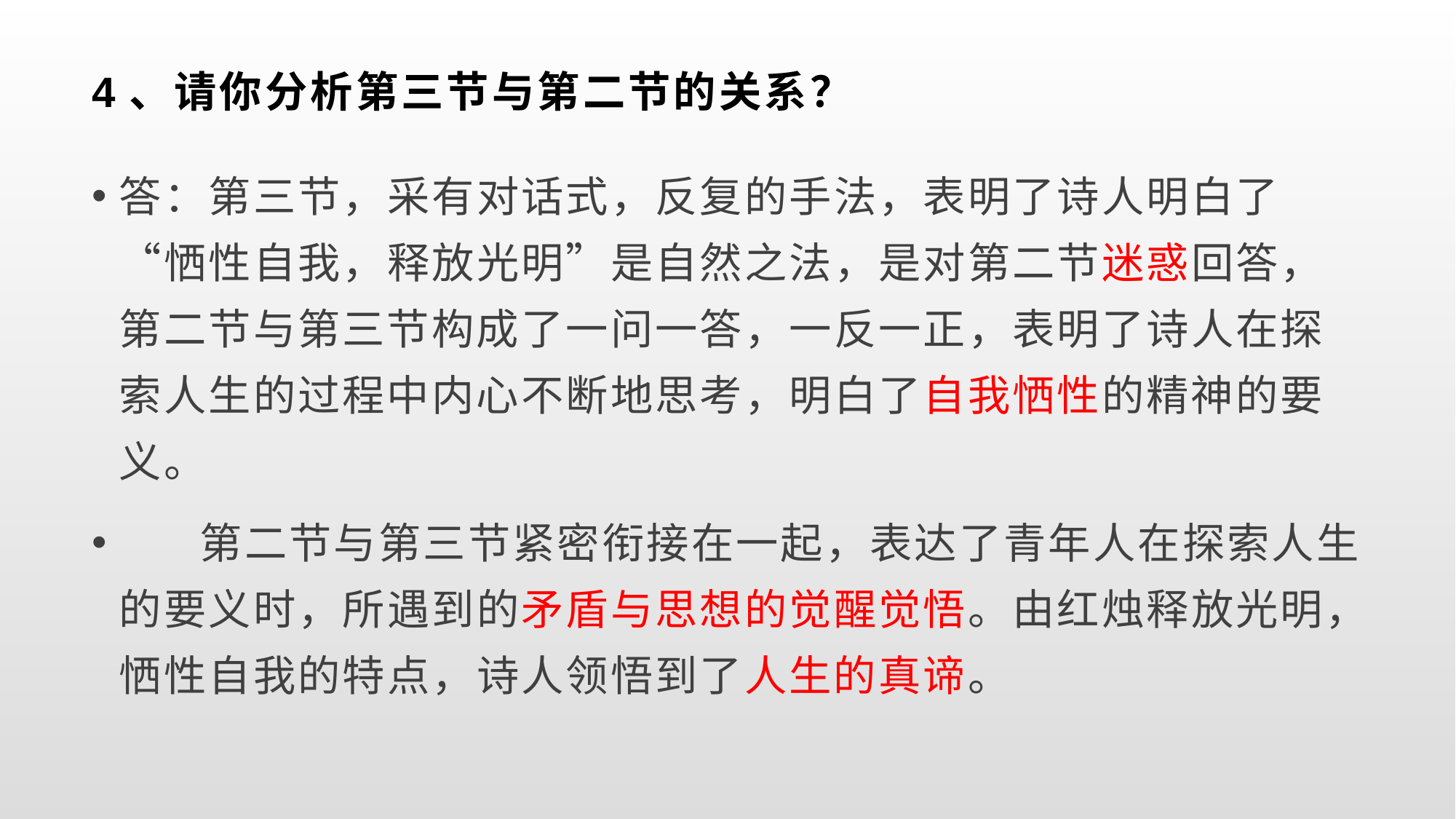

# 4、请你分析第三节与第二节的关系？
答：第三节，采有对话式，反复的手法，表明了诗人明白了“恓性自我，释放光明”是自然之法，是对第二节迷惑回答，第二节与第三节构成了一问一答，一反一正，表明了诗人在探索人生的过程中内心不断地思考，明白了自我恓性的精神的要义。
      第二节与第三节紧密衔接在一起，表达了青年人在探索人生的要义时，所遇到的矛盾与思想的觉醒觉悟。由红烛释放光明，恓性自我的特点，诗人领悟到了人生的真谛。